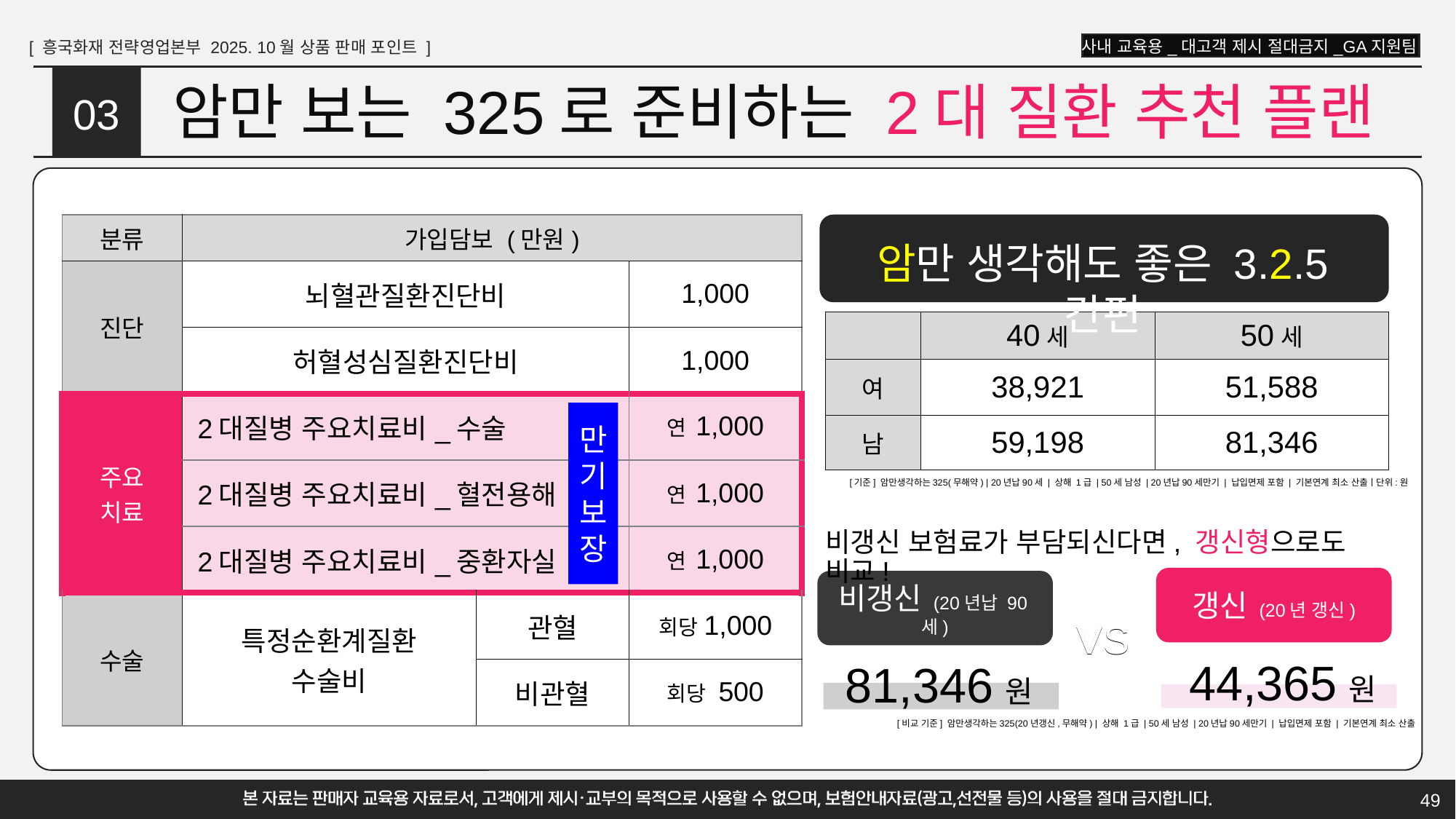

# 암만 보는 325로 준비하는 2대 질환 추천 플랜
03
| 분류 | 가입담보 (만원) |  |  |
| --- | --- | --- | --- |
| 진단 | 뇌혈관질환진단비 |  | 1,000 |
|  | 허혈성심질환진단비 |  | 1,000 |
| 주요 치료 | 2대질병 주요치료비\_수술 |  | 연 1,000 |
|  | 2대질병 주요치료비\_혈전용해 |  | 연 1,000 |
|  | 2대질병 주요치료비\_중환자실 |  | 연 1,000 |
| 수술 | 특정순환계질환 수술비 | 관혈 | 회당1,000 |
|  |  | 비관혈 | 회당 500 |

암만 생각해도 좋은 3.2.5 간편
|  | 40세 | 50세 |
| --- | --- | --- |
| 여 | 38,921 | 51,588 |
| 남 | 59,198 | 81,346 |
만기
보장
[기준] 암만생각하는325(무해약) | 20년납90세 | 상해 1급 | 50세 남성 | 20년납90세만기 | 납입면제 포함 | 기본연계 최소 산출ㅣ단위:원
비갱신 보험료가 부담되신다면, 갱신형으로도 비교!
갱신 (20년 갱신)
비갱신 (20년납 90세)
VS
VS
44,365원
81,346원

[비교 기준] 암만생각하는325(20년갱신,무해약) | 상해 1급 | 50세 남성 | 20년납90세만기 | 납입면제 포함 | 기본연계 최소 산출
49